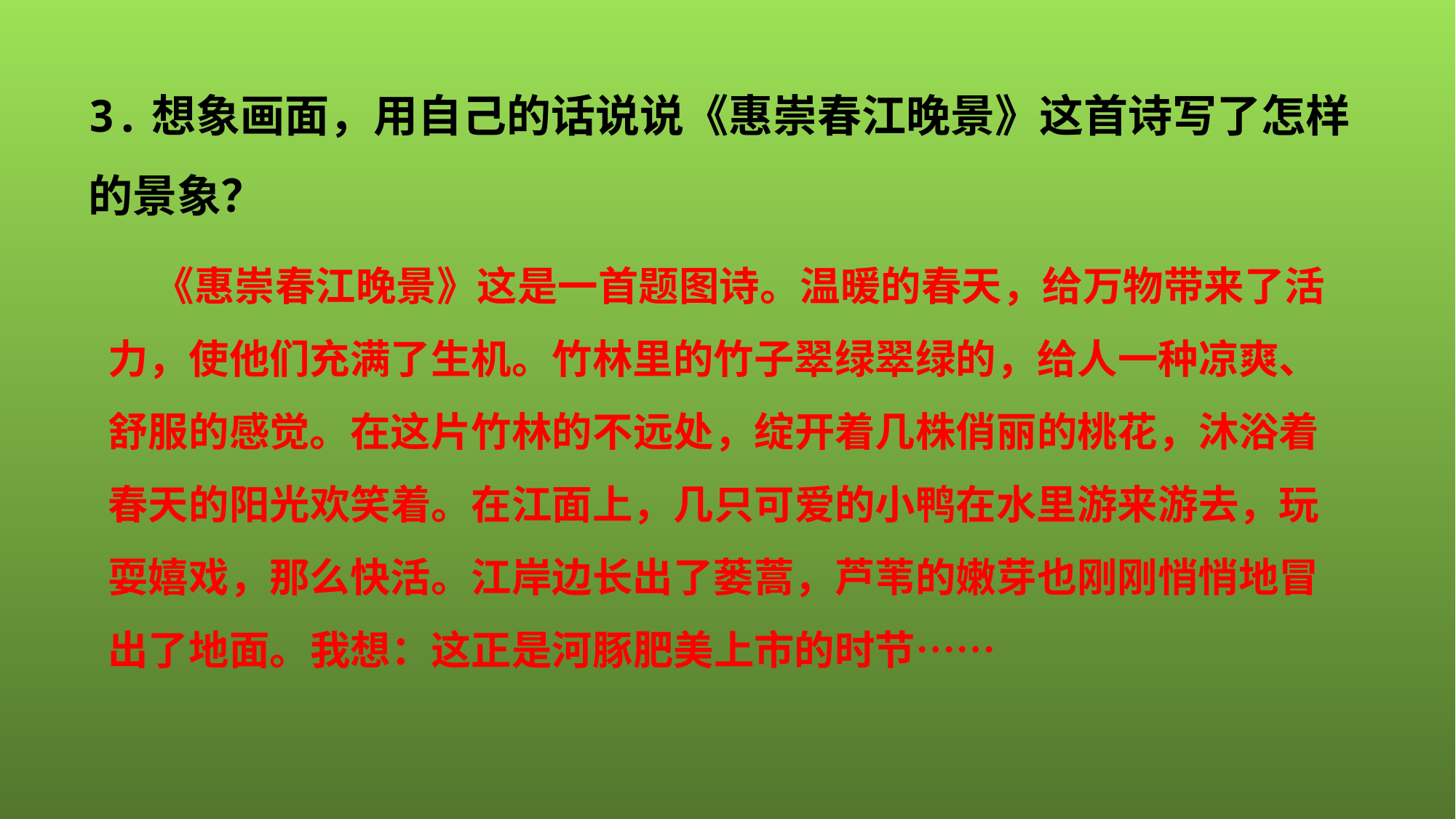

3.想象画面，用自己的话说说《惠崇春江晚景》这首诗写了怎样的景象？
    《惠崇春江晚景》这是一首题图诗。温暖的春天，给万物带来了活力，使他们充满了生机。竹林里的竹子翠绿翠绿的，给人一种凉爽、舒服的感觉。在这片竹林的不远处，绽开着几株俏丽的桃花，沐浴着春天的阳光欢笑着。在江面上，几只可爱的小鸭在水里游来游去，玩耍嬉戏，那么快活。江岸边长出了蒌蒿，芦苇的嫩芽也刚刚悄悄地冒出了地面。我想：这正是河豚肥美上市的时节……